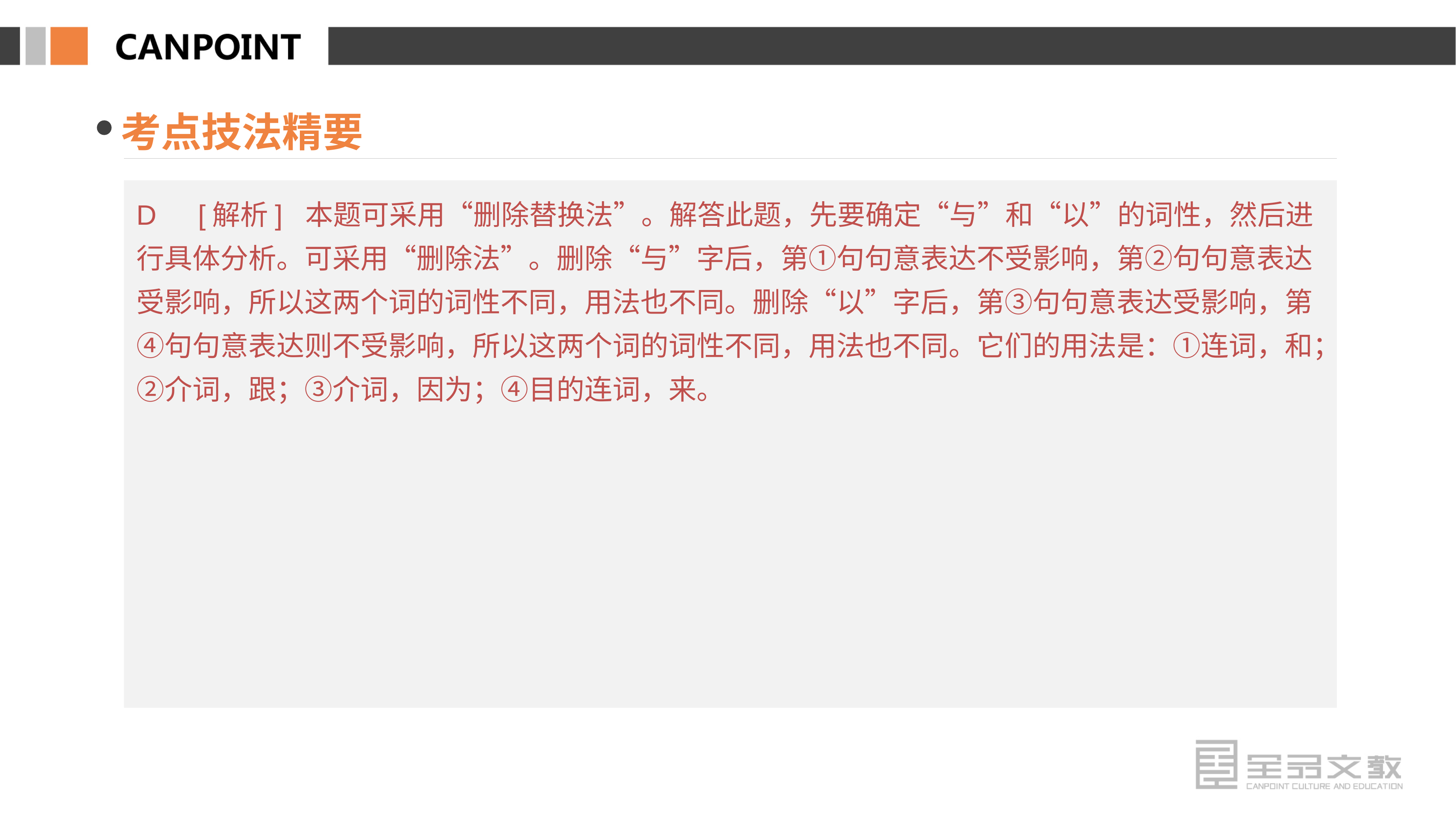

考点技法精要

D　[解析]  本题可采用“删除替换法”。解答此题，先要确定“与”和“以”的词性，然后进行具体分析。可采用“删除法”。删除“与”字后，第①句句意表达不受影响，第②句句意表达受影响，所以这两个词的词性不同，用法也不同。删除“以”字后，第③句句意表达受影响，第④句句意表达则不受影响，所以这两个词的词性不同，用法也不同。它们的用法是：①连词，和；②介词，跟；③介词，因为；④目的连词，来。